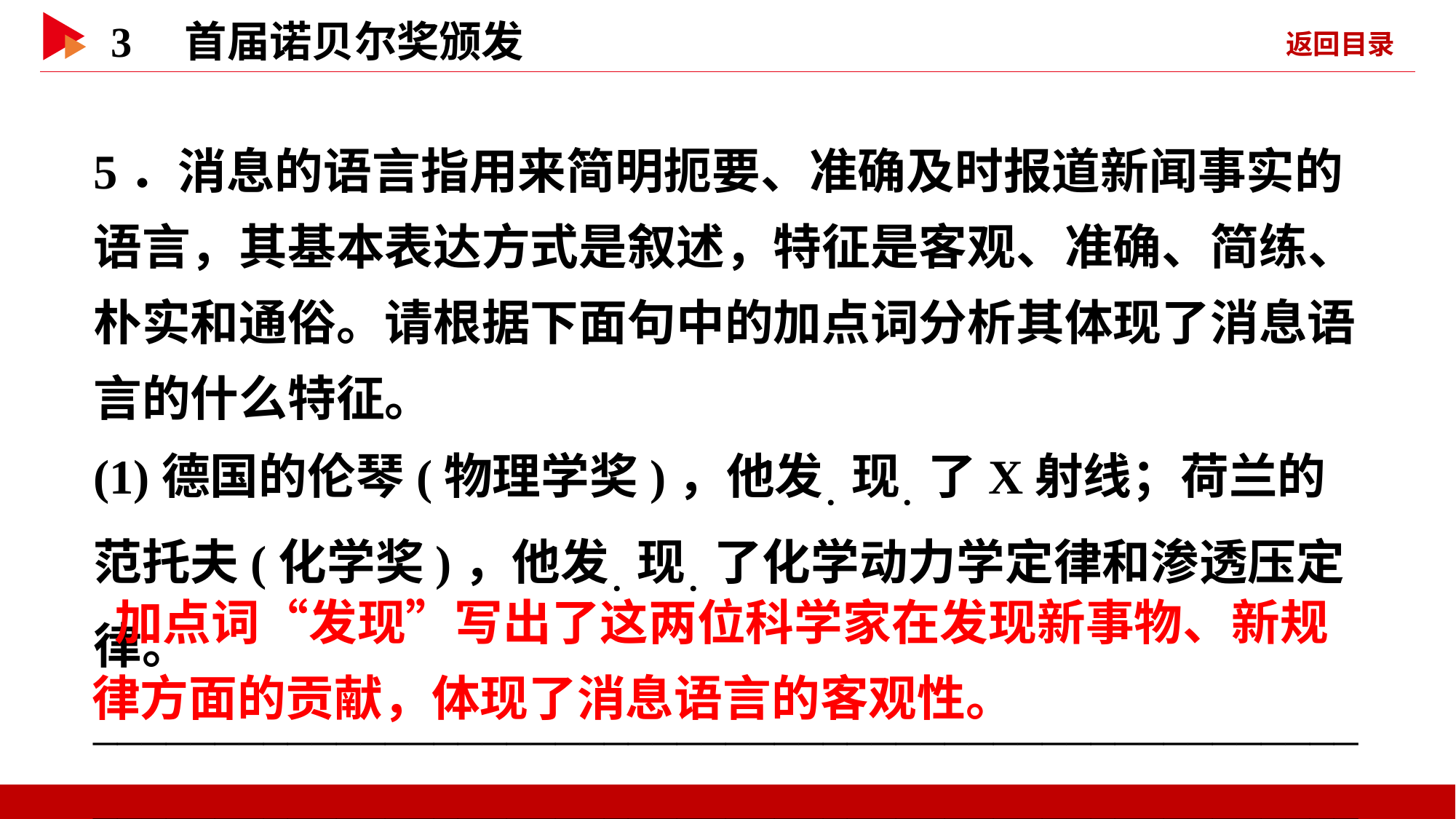

5．消息的语言指用来简明扼要、准确及时报道新闻事实的语言，其基本表达方式是叙述，特征是客观、准确、简练、朴实和通俗。请根据下面句中的加点词分析其体现了消息语言的什么特征。
(1)德国的伦琴(物理学奖)，他发．现．了X射线；荷兰的范托夫(化学奖)，他发．现．了化学动力学定律和渗透压定律。
________________________________________________________________________________________________________
 加点词“发现”写出了这两位科学家在发现新事物、新规律方面的贡献，体现了消息语言的客观性。